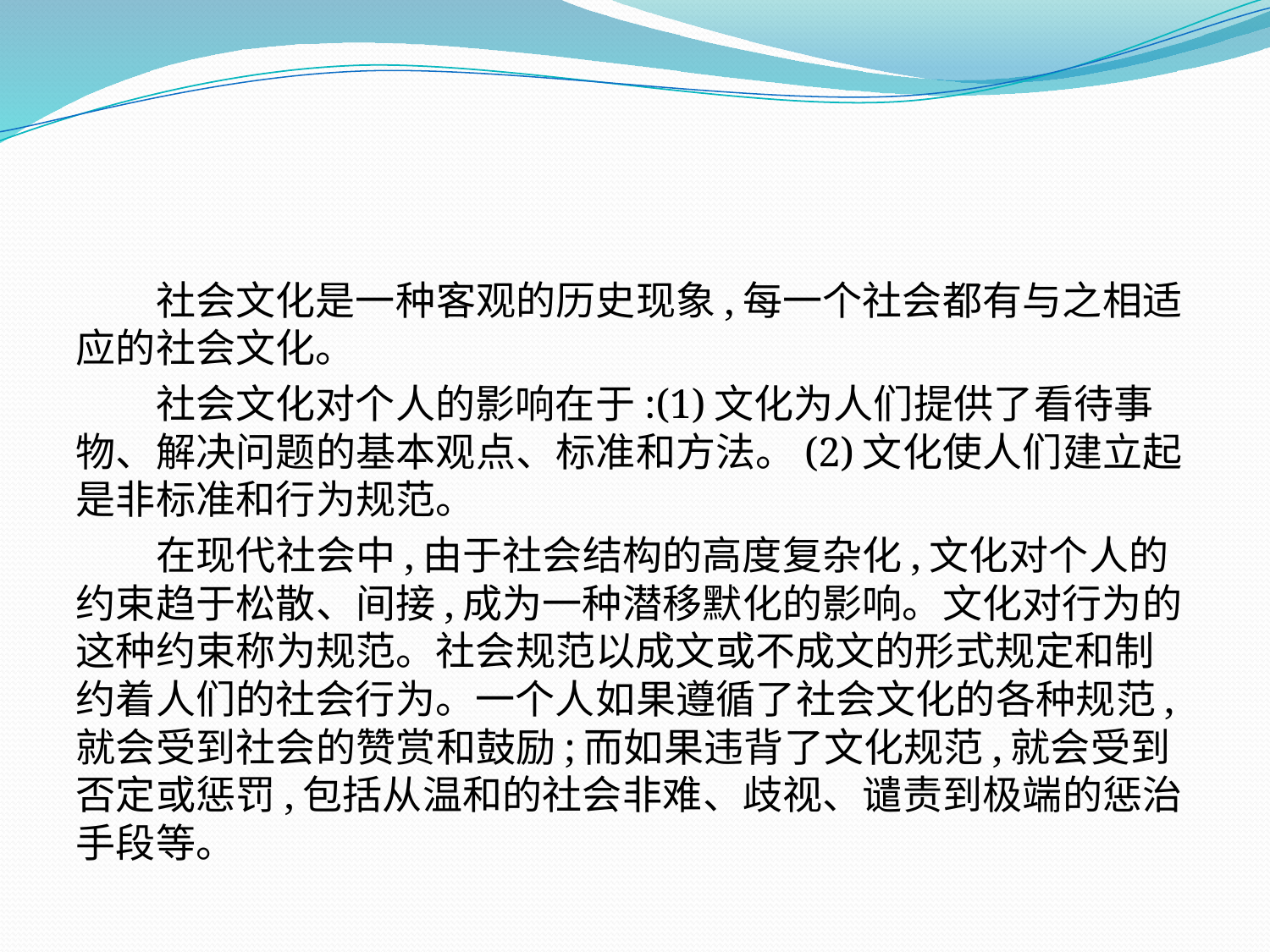

社会文化是一种客观的历史现象,每一个社会都有与之相适应的社会文化。
　　社会文化对个人的影响在于:(1)文化为人们提供了看待事物、解决问题的基本观点、标准和方法。(2)文化使人们建立起是非标准和行为规范。
　　在现代社会中,由于社会结构的高度复杂化,文化对个人的约束趋于松散、间接,成为一种潜移默化的影响。文化对行为的这种约束称为规范。社会规范以成文或不成文的形式规定和制约着人们的社会行为。一个人如果遵循了社会文化的各种规范,就会受到社会的赞赏和鼓励;而如果违背了文化规范,就会受到否定或惩罚,包括从温和的社会非难、歧视、谴责到极端的惩治手段等。